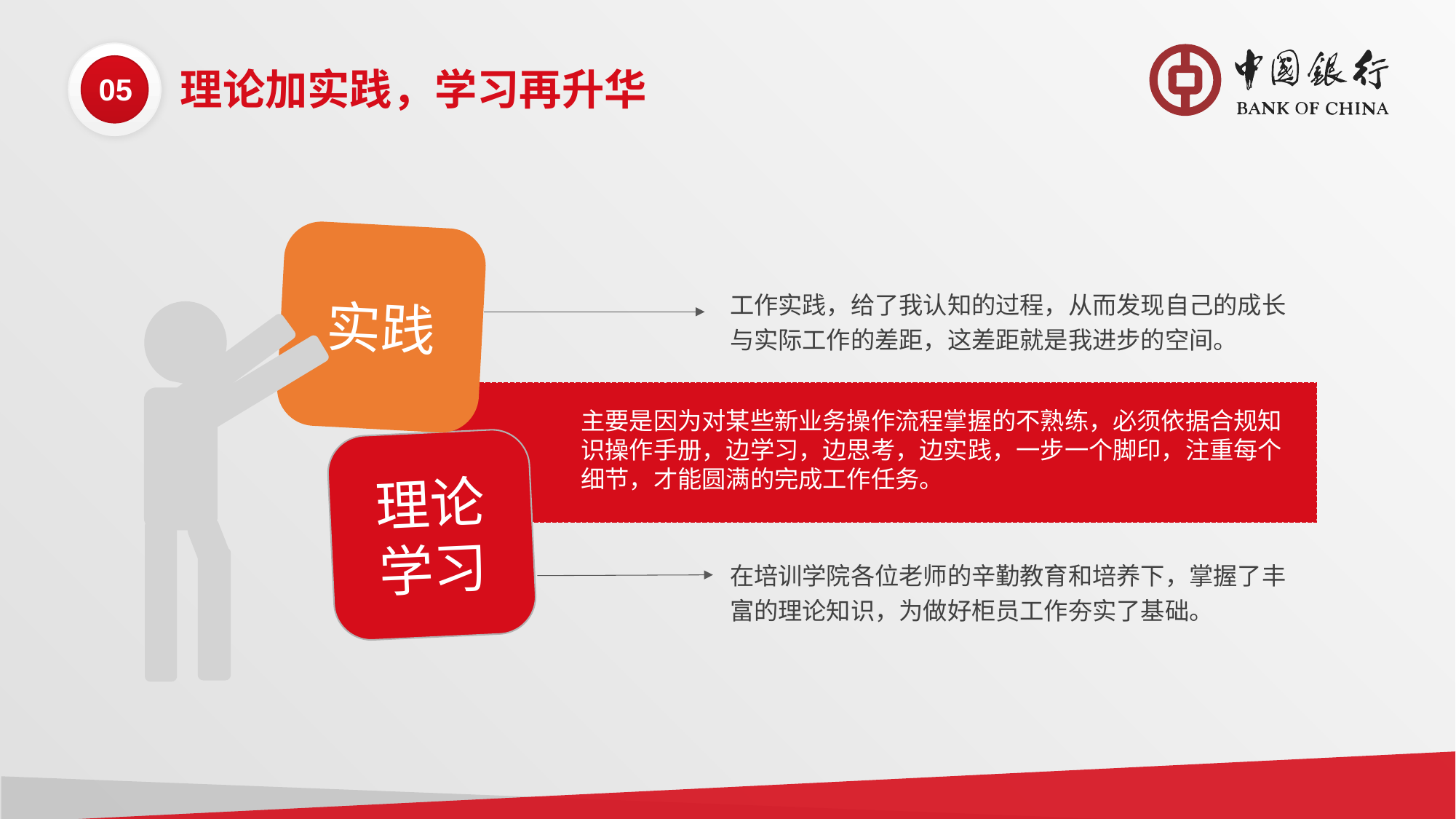

05
理论加实践，学习再升华
实践
工作实践，给了我认知的过程，从而发现自己的成长与实际工作的差距，这差距就是我进步的空间。

主要是因为对某些新业务操作流程掌握的不熟练，必须依据合规知识操作手册，边学习，边思考，边实践，一步一个脚印，注重每个细节，才能圆满的完成工作任务。
理论学习
在培训学院各位老师的辛勤教育和培养下，掌握了丰富的理论知识，为做好柜员工作夯实了基础。